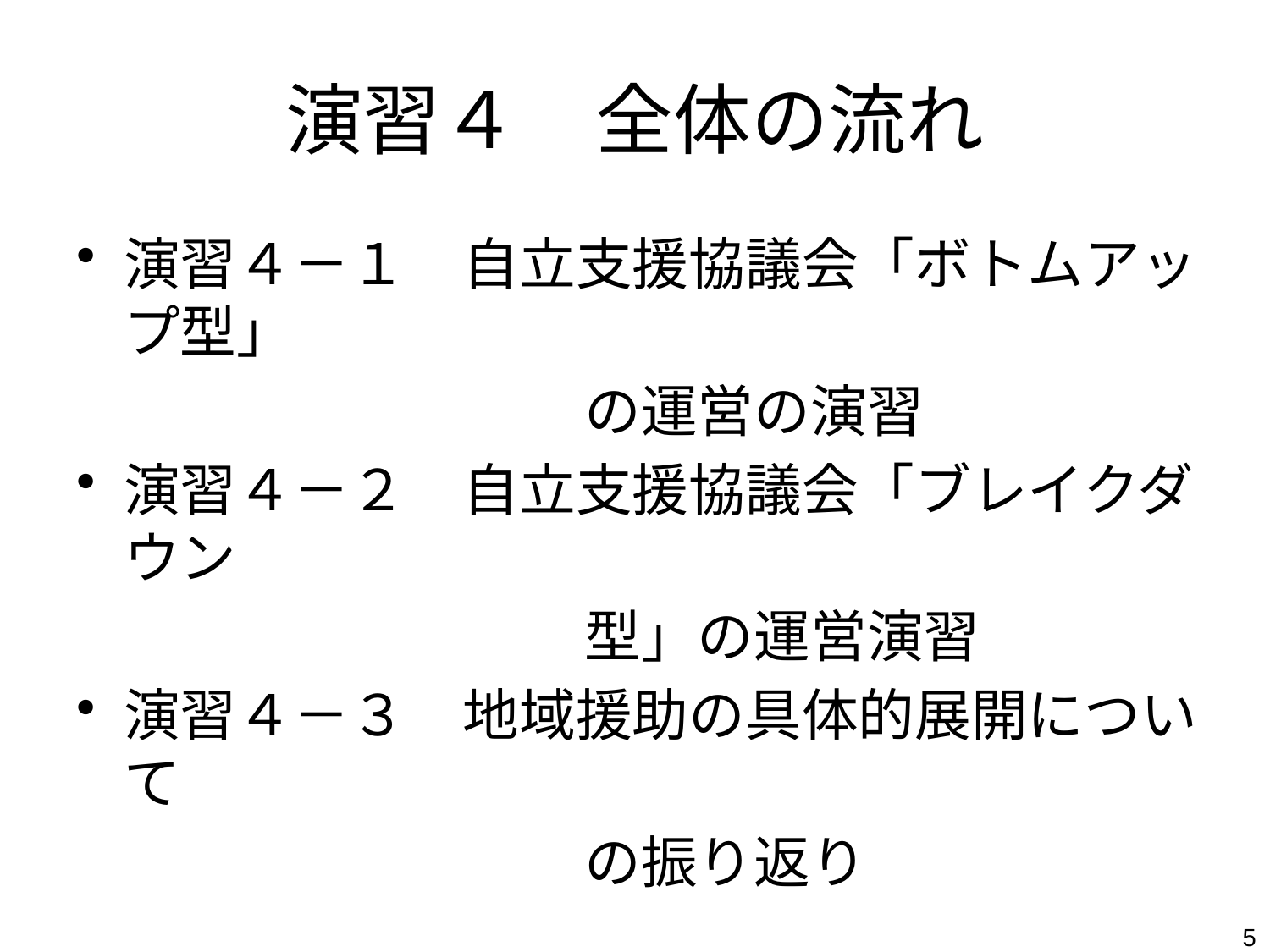

# 演習４　全体の流れ
演習４－１　自立支援協議会「ボトムアップ型」
　　　　　　　　　の運営の演習
演習４－２　自立支援協議会「ブレイクダウン
　　　　　　　　　型」の運営演習
演習４－３　地域援助の具体的展開について
　　　　　　　　　の振り返り
5